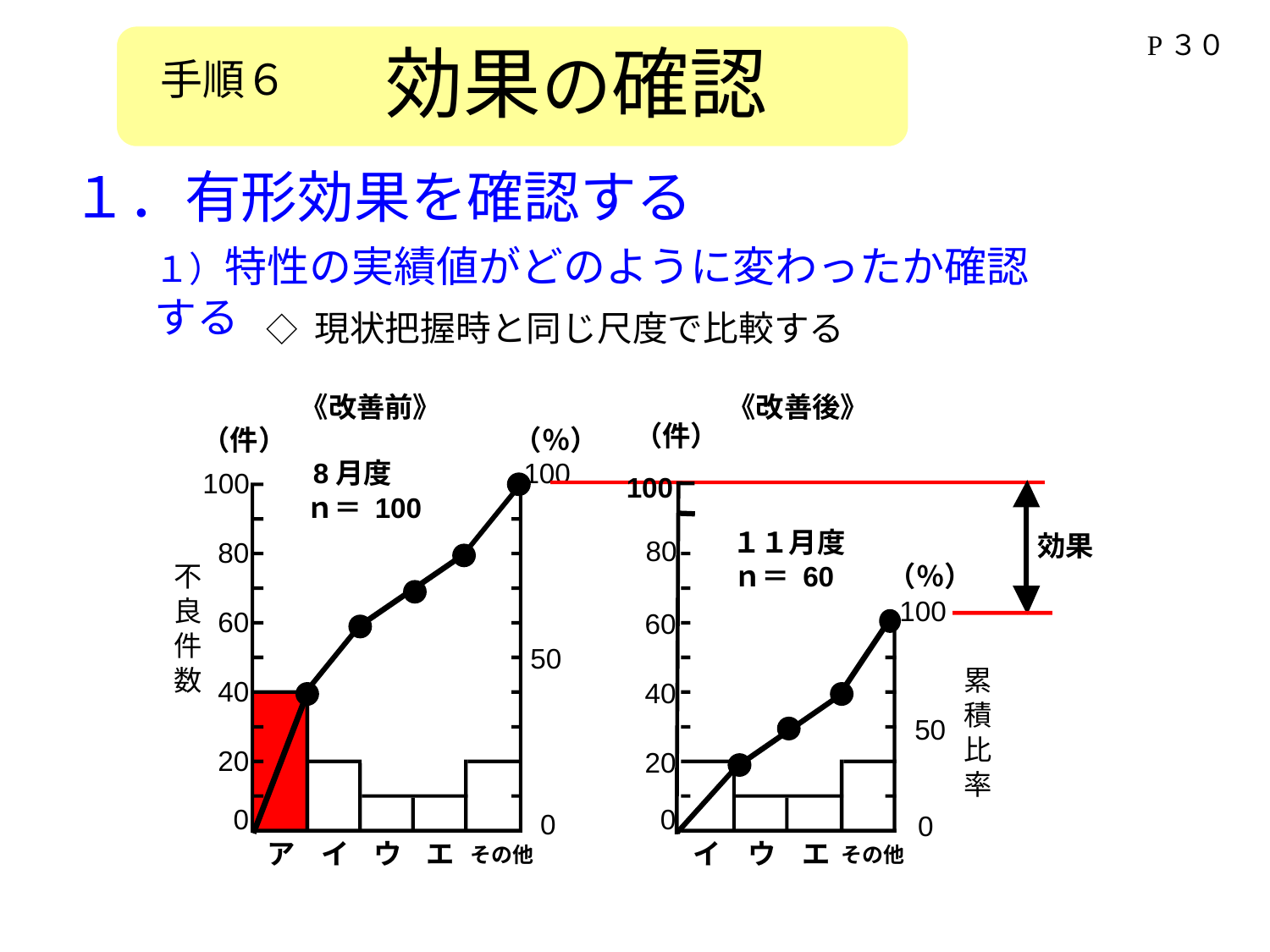

# 効果の確認
P３０

手順６
１．有形効果を確認する
１）特性の実績値がどのように変わったか確認する
◇ 現状把握時と同じ尺度で比較する

《改善前》
（件）
（％）
8月度
100
100

ｎ＝ 100

80

不

良
60

件
50

数
40

20

0
0

ア
イ
ウ
エ
その他
《改善後》
（件）
100

１１月度
80

ｎ＝ 60
（％）

100
60

累
40

積
50

比
20

率

0
0

イ
ウ
エ
その他

効果